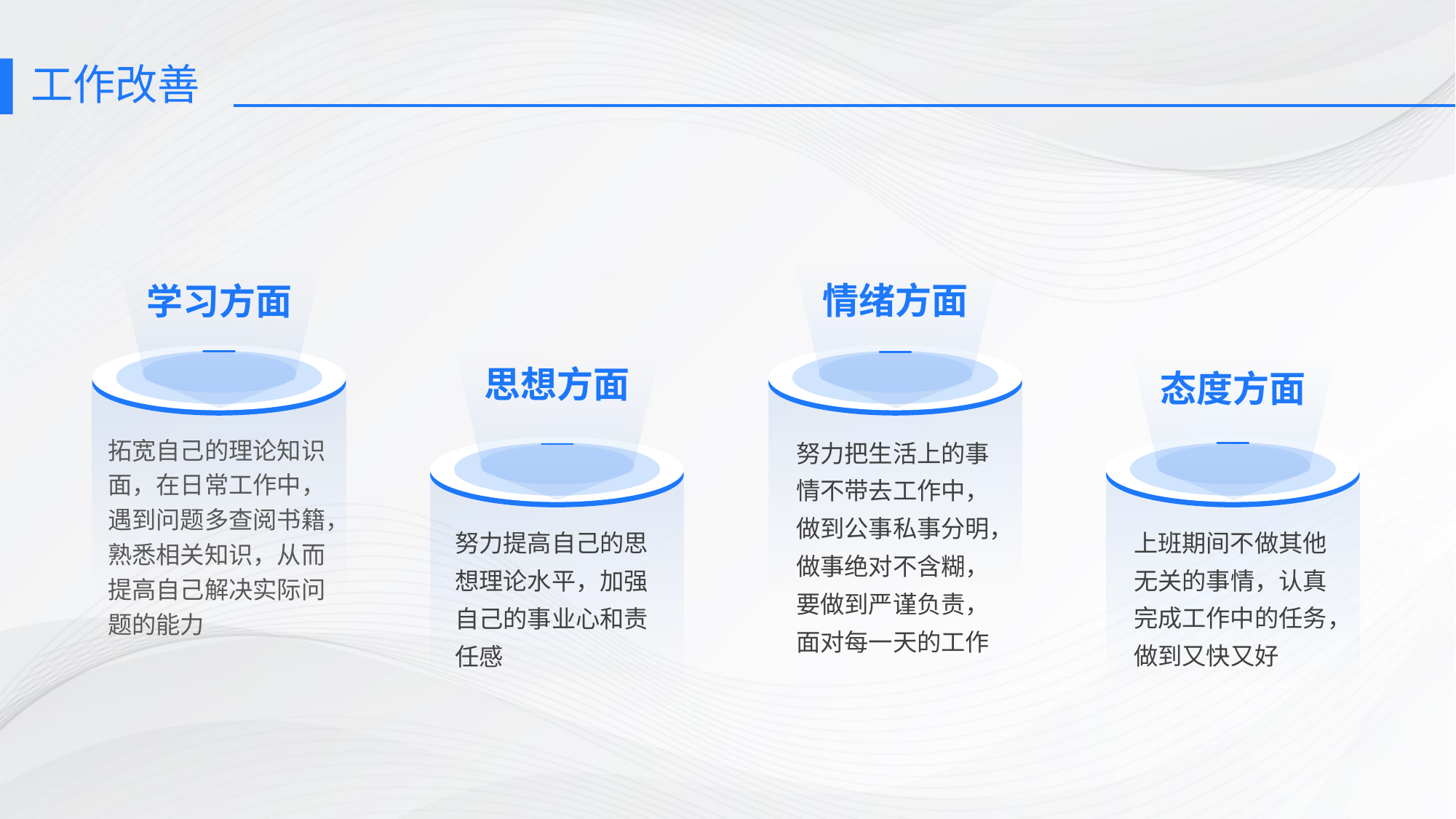

# 工作改善

学习方面
拓宽自己的理论知识面，在日常工作中，遇到问题多查阅书籍，熟悉相关知识，从而提高自己解决实际问题的能力

情绪方面
努力把生活上的事情不带去工作中，做到公事私事分明，做事绝对不含糊，要做到严谨负责，面对每一天的工作

思想方面

努力提高自己的思想理论水平，加强自己的事业心和责任感

态度方面
上班期间不做其他无关的事情，认真完成工作中的任务，做到又快又好